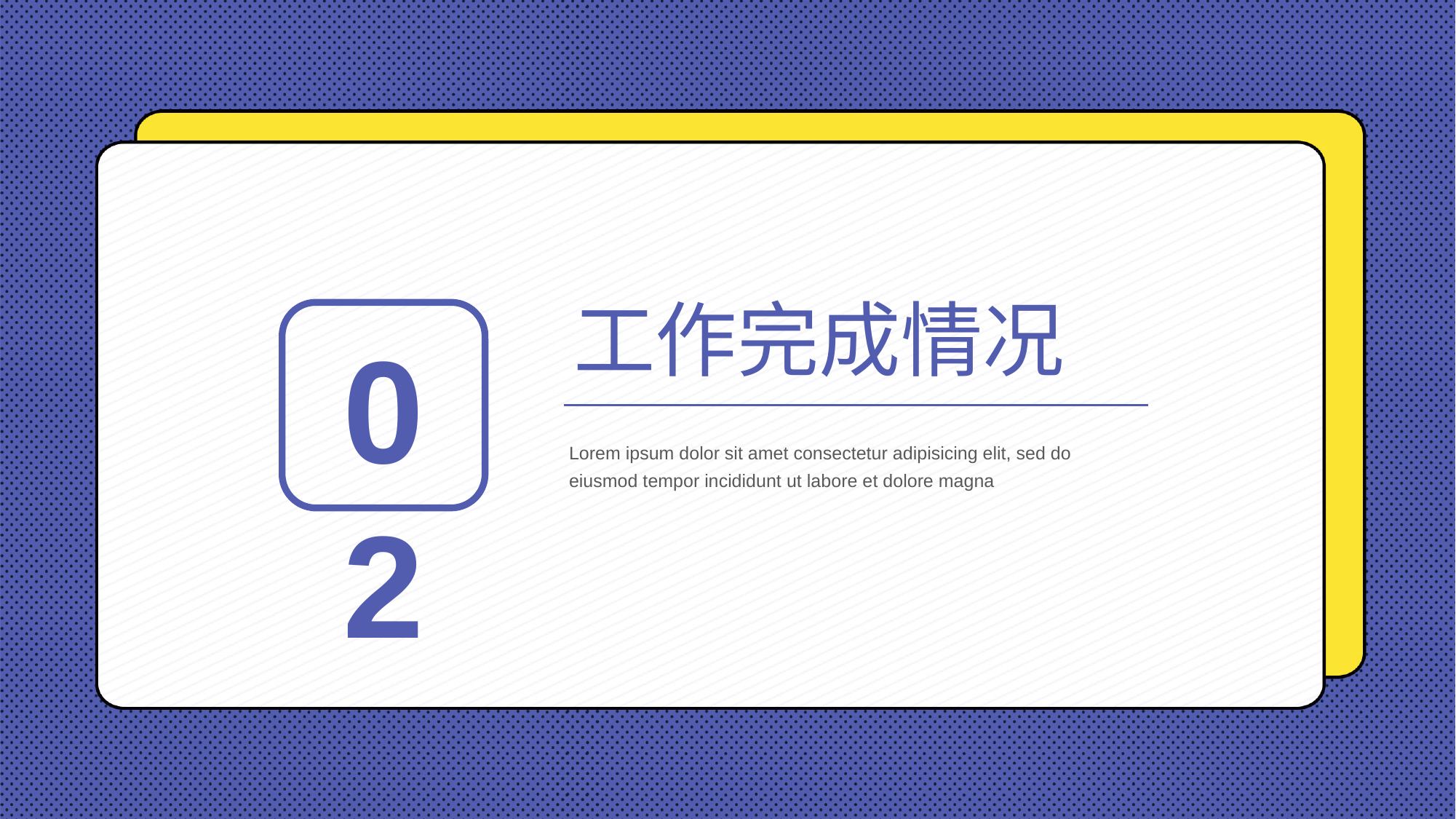

工作完成情况
02
Lorem ipsum dolor sit amet consectetur adipisicing elit, sed do eiusmod tempor incididunt ut labore et dolore magna